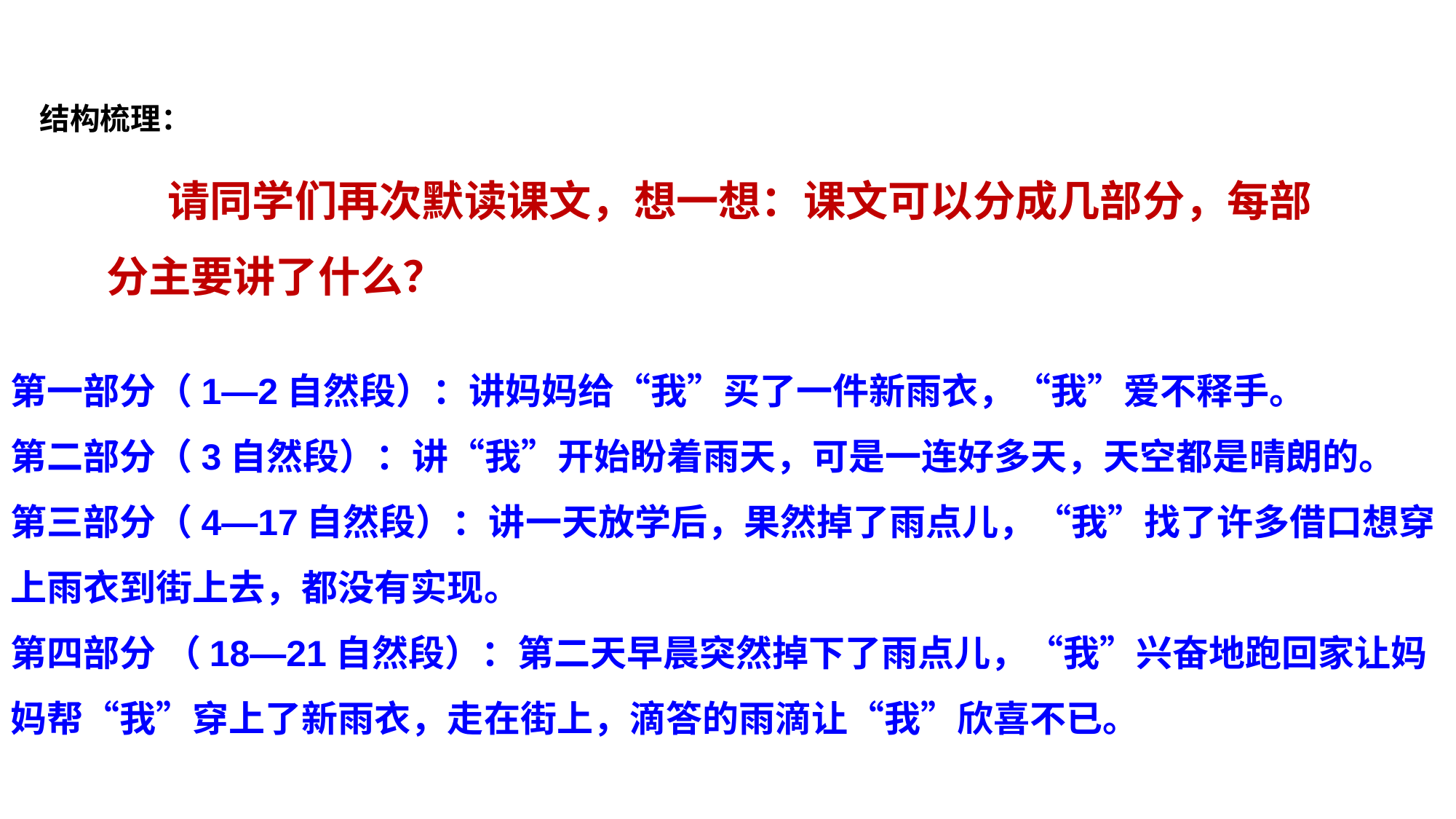

结构梳理：
  请同学们再次默读课文，想一想：课文可以分成几部分，每部分主要讲了什么？
第一部分（1—2自然段）：讲妈妈给“我”买了一件新雨衣，“我”爱不释手。
第二部分（3自然段）：讲“我”开始盼着雨天，可是一连好多天，天空都是晴朗的。
第三部分（4—17自然段）：讲一天放学后，果然掉了雨点儿，“我”找了许多借口想穿上雨衣到街上去，都没有实现。
第四部分 （18—21自然段）：第二天早晨突然掉下了雨点儿，“我”兴奋地跑回家让妈妈帮“我”穿上了新雨衣，走在街上，滴答的雨滴让“我”欣喜不已。